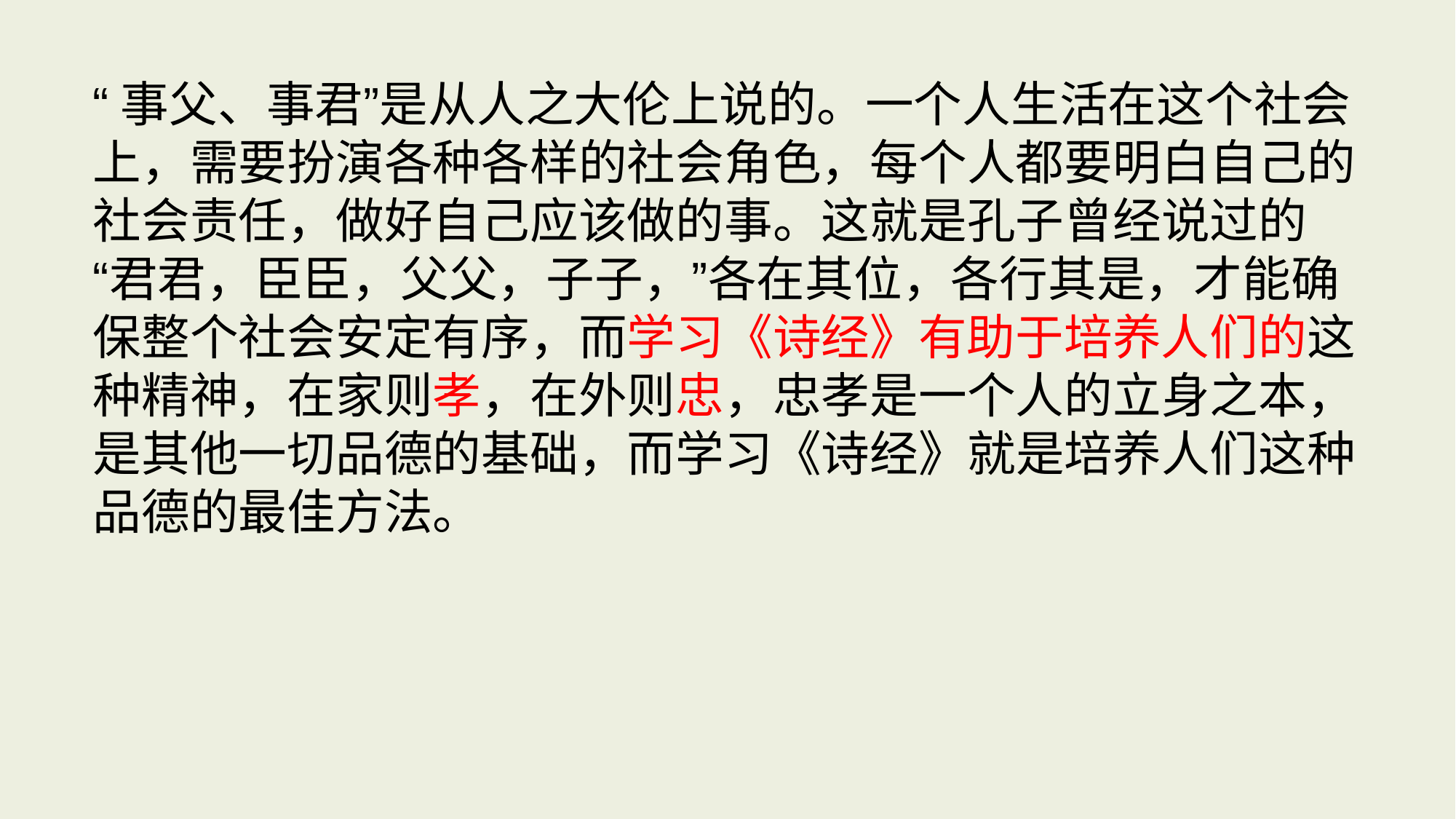

“事父、事君”是从人之大伦上说的。一个人生活在这个社会上，需要扮演各种各样的社会角色，每个人都要明白自己的社会责任，做好自己应该做的事。这就是孔子曾经说过的“君君，臣臣，父父，子子，”各在其位，各行其是，才能确保整个社会安定有序，而学习《诗经》有助于培养人们的这种精神，在家则孝，在外则忠，忠孝是一个人的立身之本，是其他一切品德的基础，而学习《诗经》就是培养人们这种品德的最佳方法。